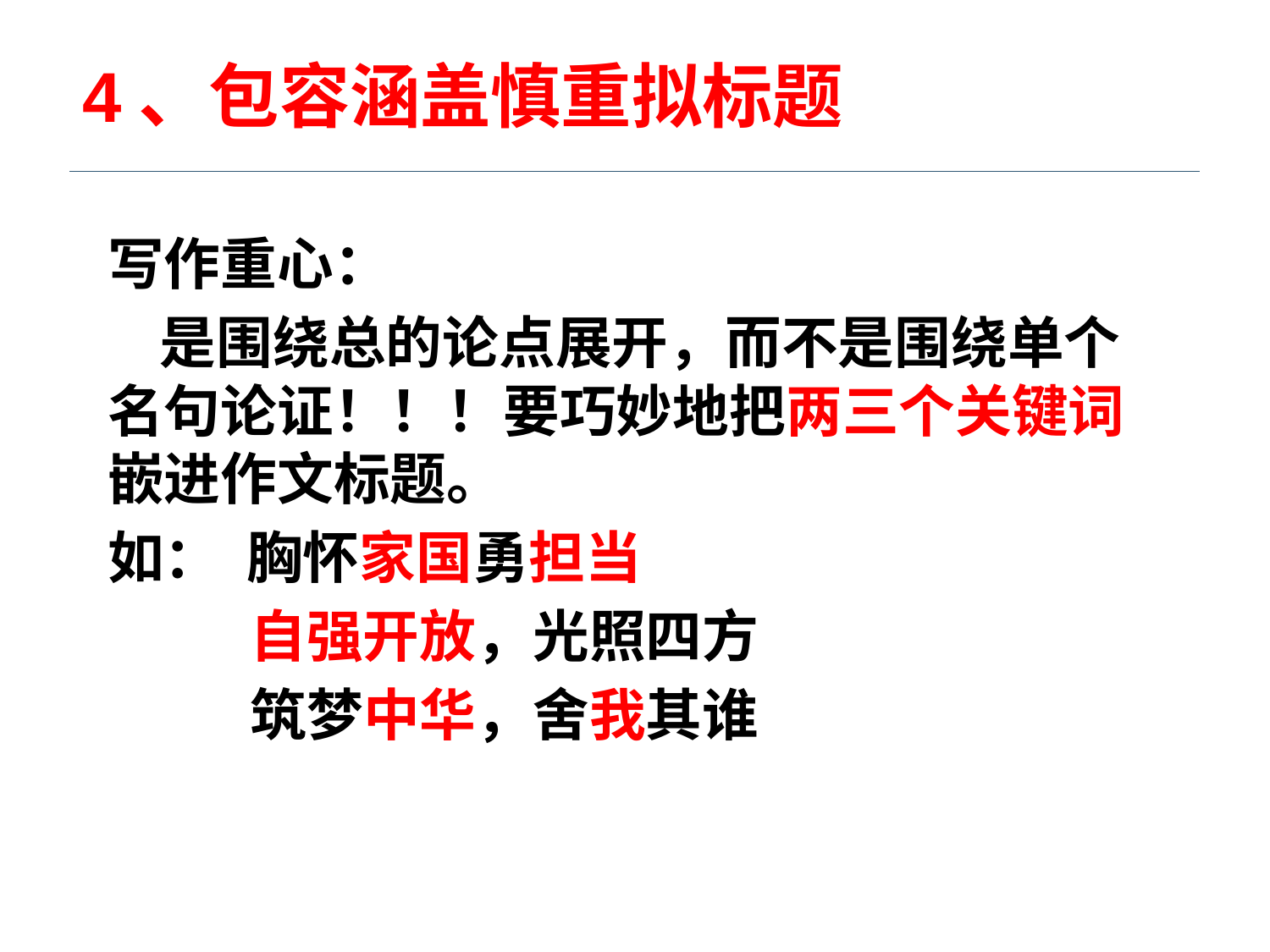

# 4、包容涵盖慎重拟标题
写作重心：
   是围绕总的论点展开，而不是围绕单个名句论证！！！要巧妙地把两三个关键词嵌进作文标题。
如：  胸怀家国勇担当
          自强开放，光照四方
          筑梦中华，舍我其谁